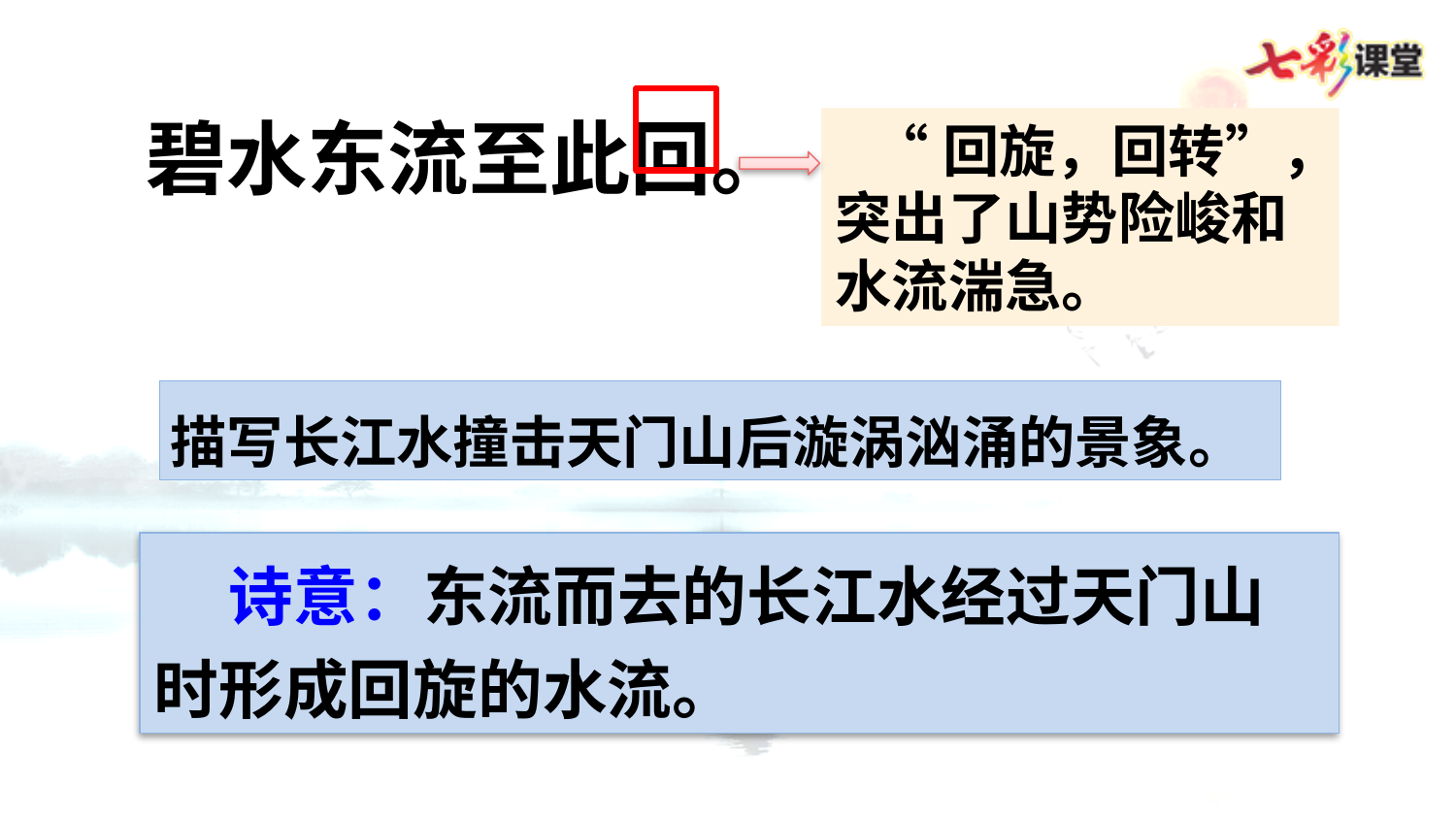

碧水东流至此回。

    “回旋，回转”，突出了山势险峻和水流湍急。

描写长江水撞击天门山后漩涡汹涌的景象。
    诗意：东流而去的长江水经过天门山时形成回旋的水流。